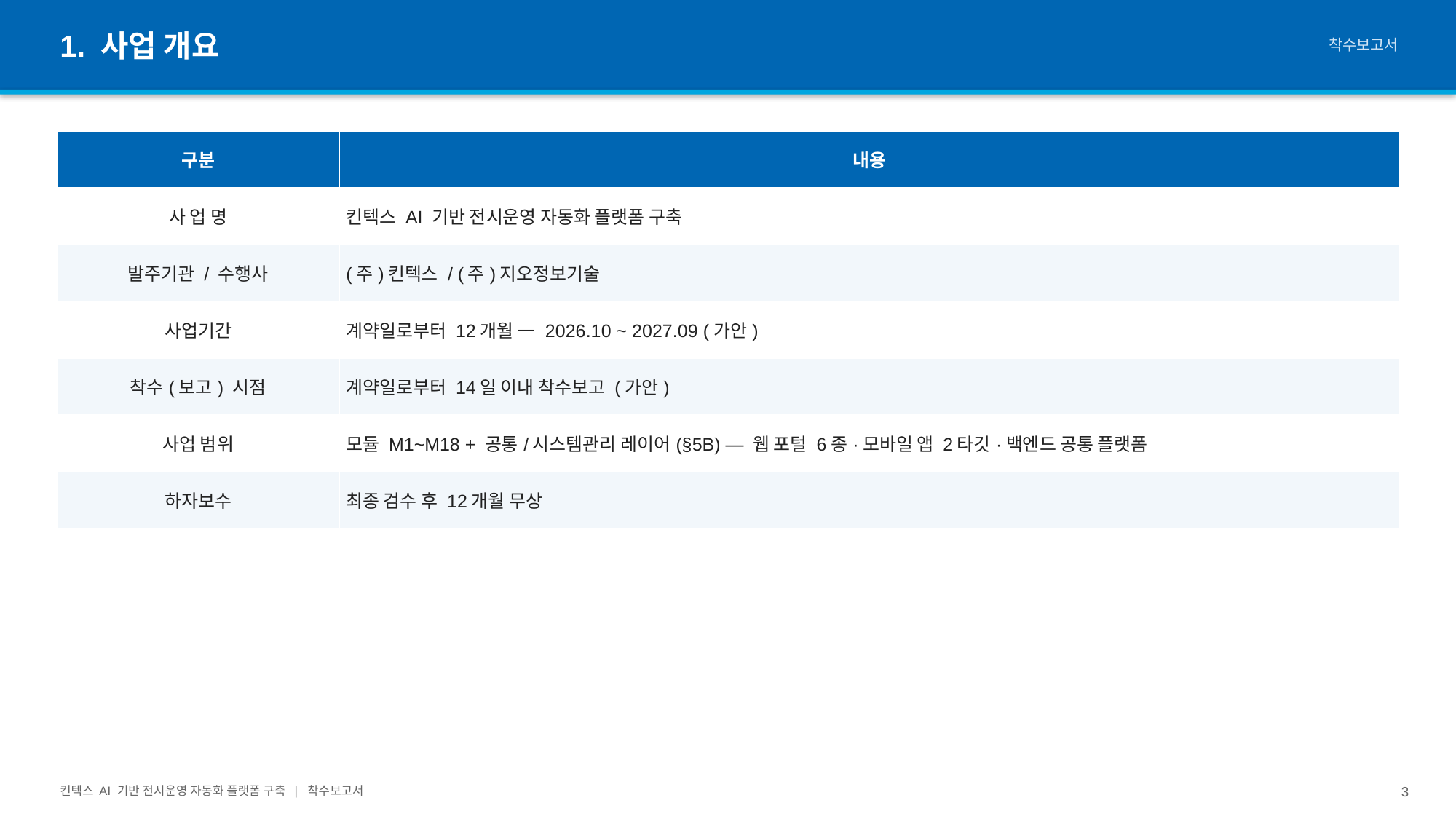

1. 사업 개요
착수보고서

| 구분 | 내용 |
| --- | --- |
| 사 업 명 | 킨텍스 AI 기반 전시운영 자동화 플랫폼 구축 |
| 발주기관 / 수행사 | (주)킨텍스 / (주)지오정보기술 |
| 사업기간 | 계약일로부터 12개월 — 2026.10 ~ 2027.09 (가안) |
| 착수(보고) 시점 | 계약일로부터 14일 이내 착수보고 (가안) |
| 사업 범위 | 모듈 M1~M18 + 공통/시스템관리 레이어(§5B) — 웹 포털 6종·모바일 앱 2타깃·백엔드 공통 플랫폼 |
| 하자보수 | 최종 검수 후 12개월 무상 |
킨텍스 AI 기반 전시운영 자동화 플랫폼 구축  |  착수보고서
3